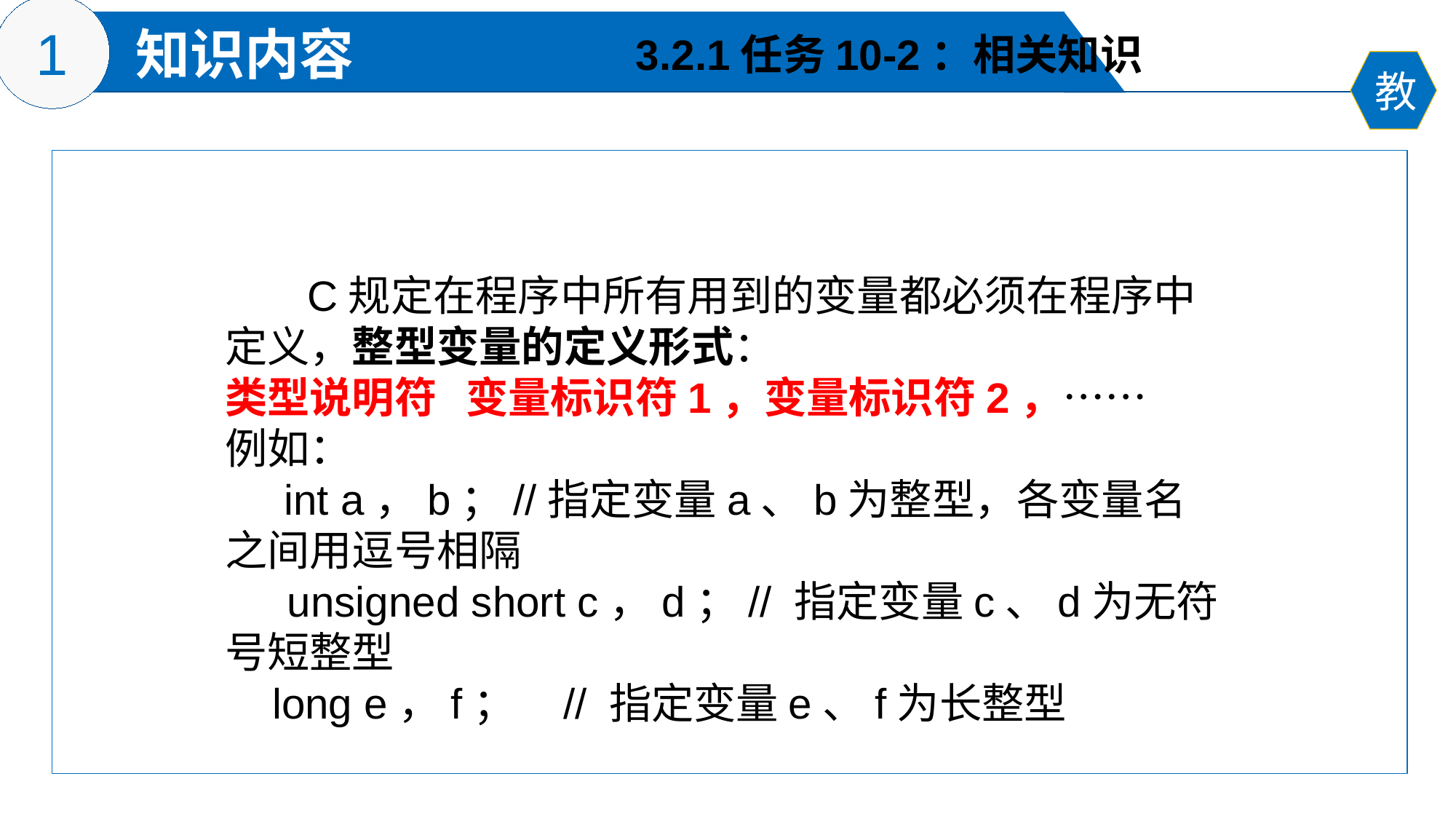

3.2.1任务10-2：相关知识

       C规定在程序中所有用到的变量都必须在程序中定义，整型变量的定义形式：
类型说明符   变量标识符1，变量标识符2，……
例如：
     int a，b；//指定变量a、b为整型，各变量名之间用逗号相隔
　 unsigned short c，d；// 指定变量c、d为无符号短整型
    long e，f；    // 指定变量e、f为长整型